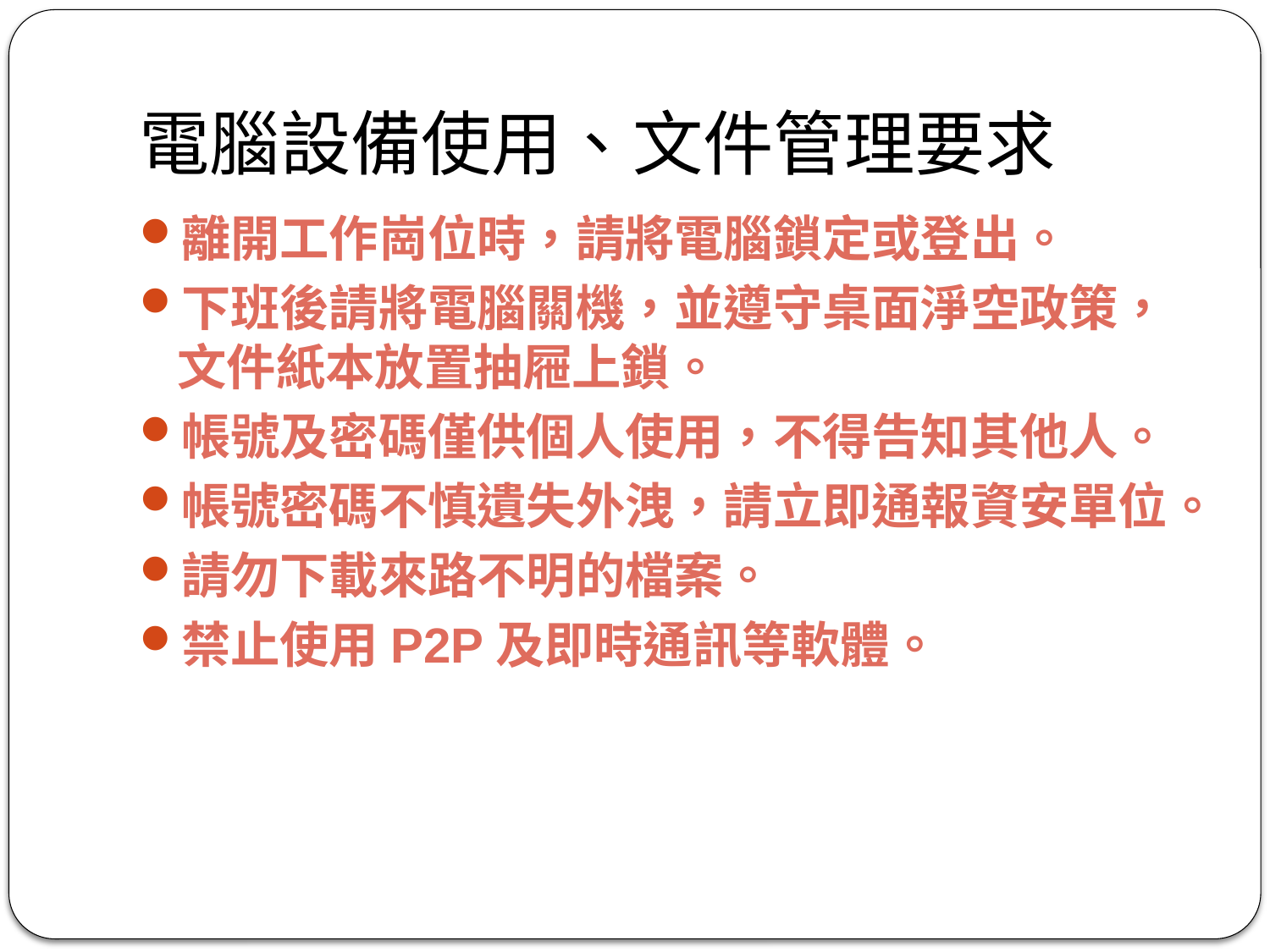

# 電腦設備使用、文件管理要求
離開工作崗位時，請將電腦鎖定或登出。
下班後請將電腦關機，並遵守桌面淨空政策，文件紙本放置抽屜上鎖。
帳號及密碼僅供個人使用，不得告知其他人。
帳號密碼不慎遺失外洩，請立即通報資安單位。
請勿下載來路不明的檔案。
禁止使用P2P及即時通訊等軟體。